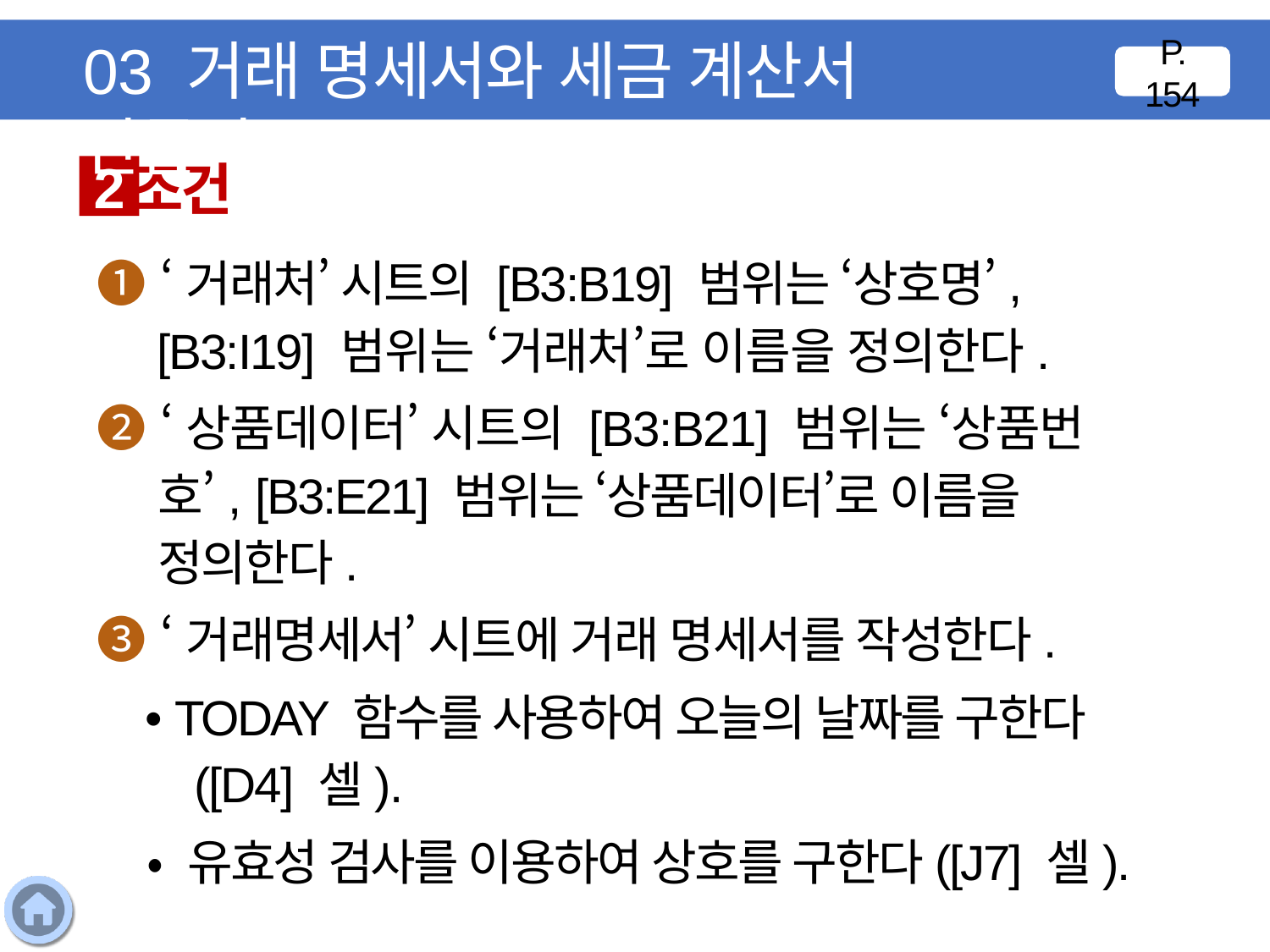

03 거래 명세서와 세금 계산서 만들기
P. 154
조건
2
❶ ‘거래처’ 시트의 [B3:B19] 범위는 ‘상호명’, [B3:I19] 범위는 ‘거래처’로 이름을 정의한다.
❷ ‘상품데이터’ 시트의 [B3:B21] 범위는 ‘상품번호’, [B3:E21] 범위는 ‘상품데이터’로 이름을 정의한다.
❸ ‘거래명세서’ 시트에 거래 명세서를 작성한다.
    • TODAY 함수를 사용하여 오늘의 날짜를 구한다([D4] 셀).
    • 유효성 검사를 이용하여 상호를 구한다([J7] 셀).